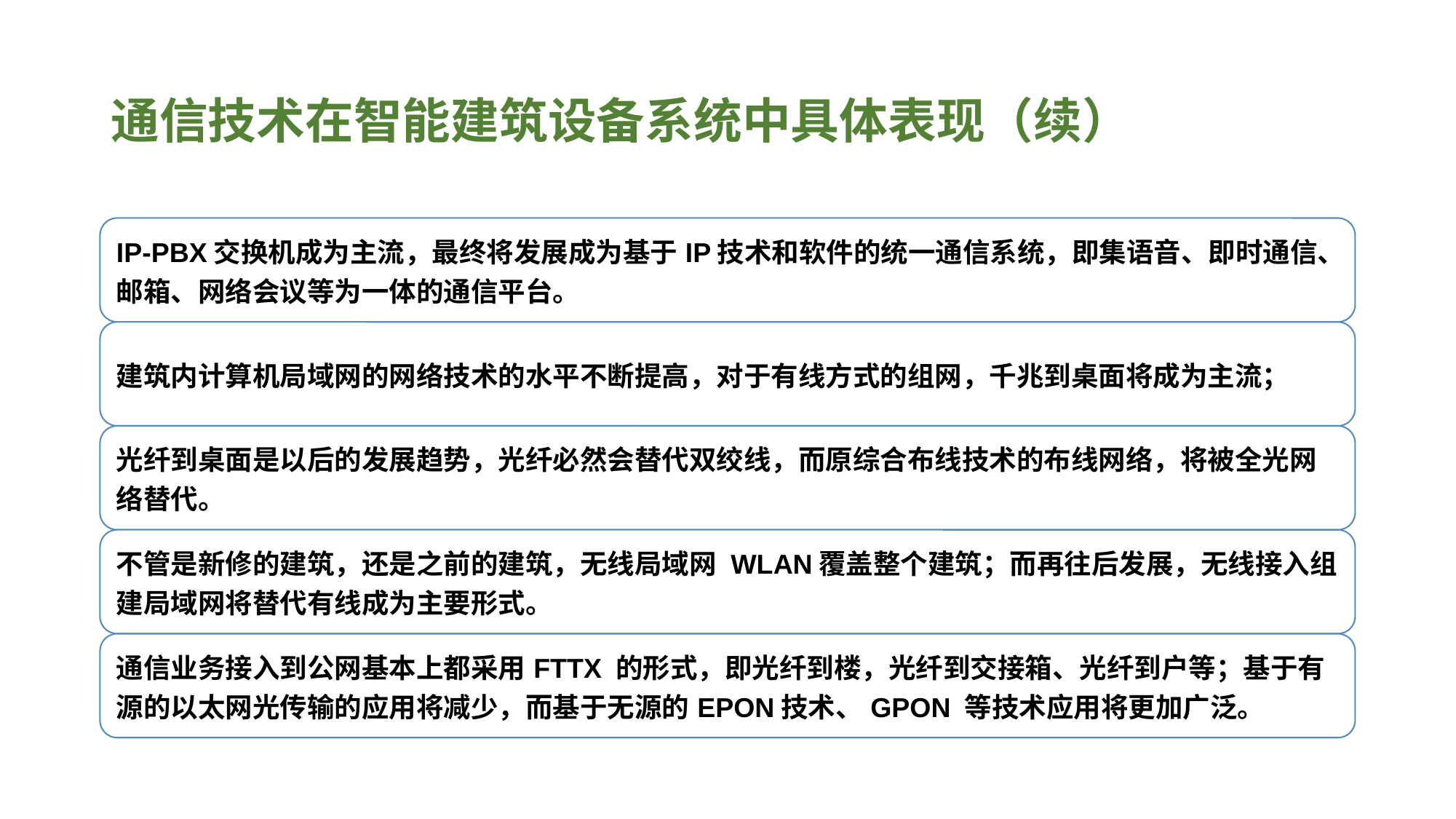

# 通信技术在智能建筑设备系统中具体表现（续）
IP-PBX交换机成为主流，最终将发展成为基于IP技术和软件的统一通信系统，即集语音、即时通信、邮箱、网络会议等为一体的通信平台。
建筑内计算机局域网的网络技术的水平不断提高，对于有线方式的组网，千兆到桌面将成为主流；
光纤到桌面是以后的发展趋势，光纤必然会替代双绞线，而原综合布线技术的布线网络，将被全光网络替代。
不管是新修的建筑，还是之前的建筑，无线局域网 WLAN覆盖整个建筑；而再往后发展，无线接入组建局域网将替代有线成为主要形式。
通信业务接入到公网基本上都采用FTTX 的形式，即光纤到楼，光纤到交接箱、光纤到户等；基于有源的以太网光传输的应用将减少，而基于无源的EPON技术、GPON 等技术应用将更加广泛。